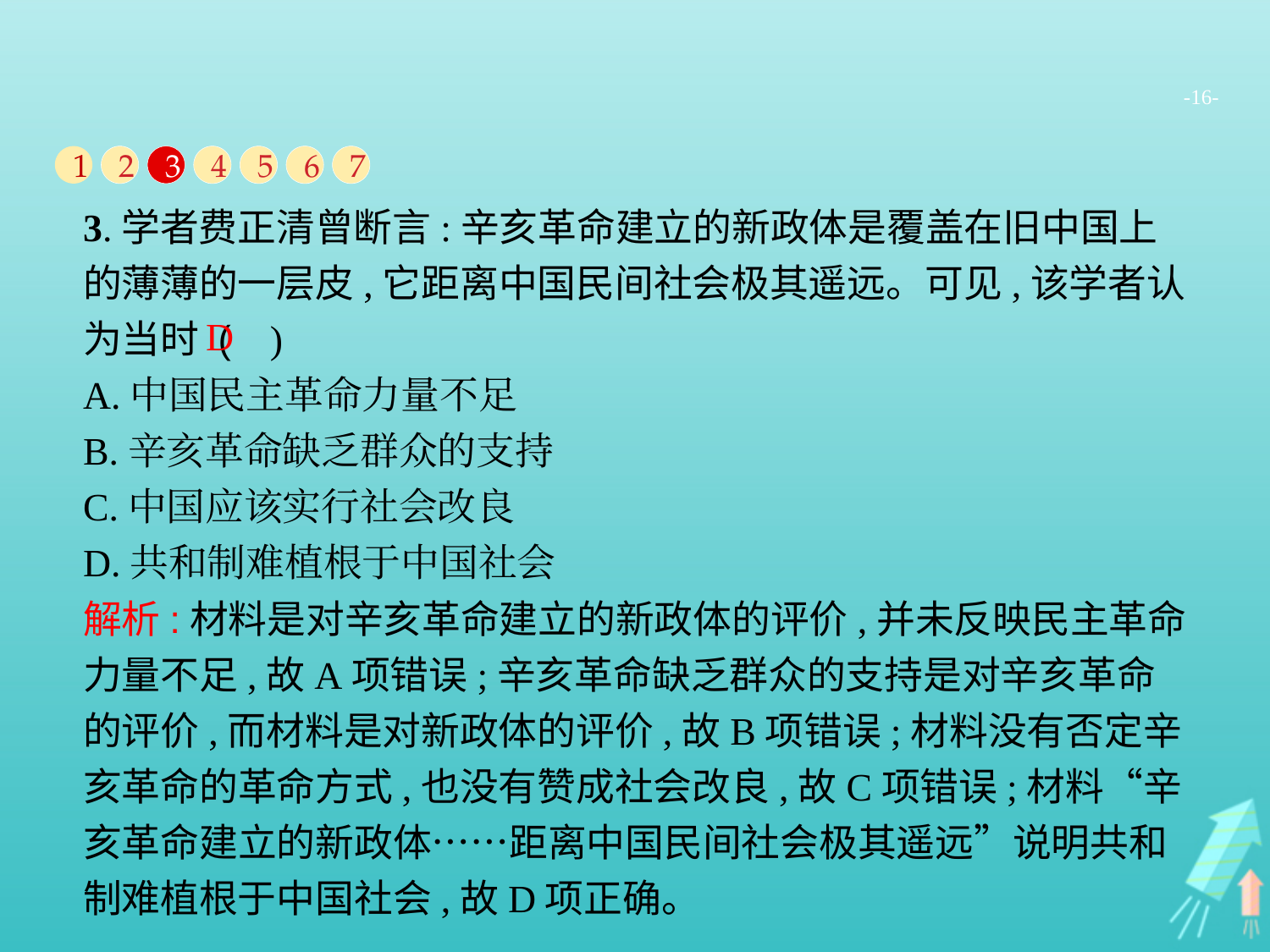

-16-
1
2
3
4
5
6
7
3.学者费正清曾断言:辛亥革命建立的新政体是覆盖在旧中国上的薄薄的一层皮,它距离中国民间社会极其遥远。可见,该学者认为当时 (    )
A.中国民主革命力量不足
B.辛亥革命缺乏群众的支持
C.中国应该实行社会改良
D.共和制难植根于中国社会
D
解析:材料是对辛亥革命建立的新政体的评价,并未反映民主革命力量不足,故A项错误;辛亥革命缺乏群众的支持是对辛亥革命的评价,而材料是对新政体的评价,故B项错误;材料没有否定辛亥革命的革命方式,也没有赞成社会改良,故C项错误;材料“辛亥革命建立的新政体……距离中国民间社会极其遥远”说明共和制难植根于中国社会,故D项正确。